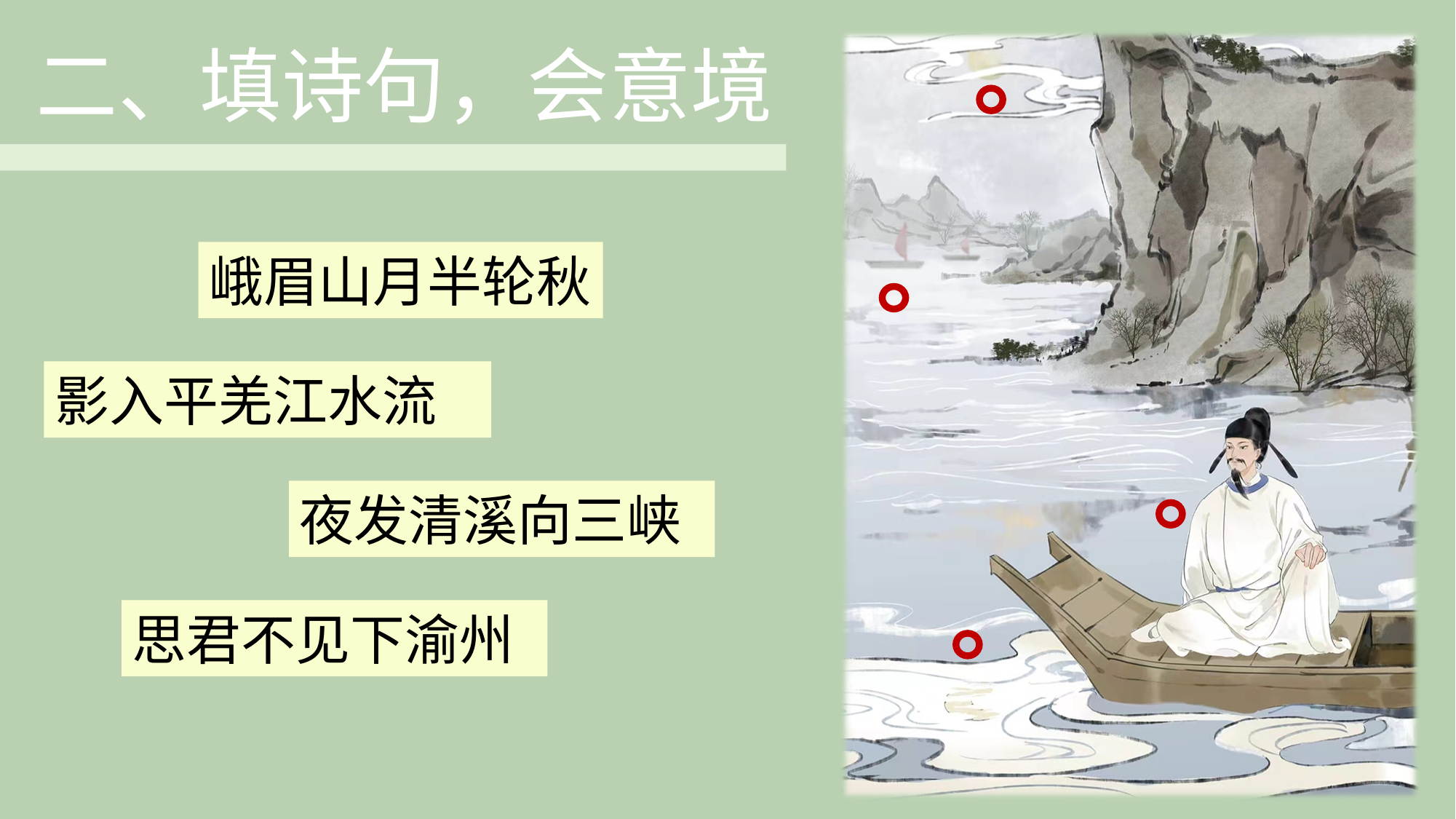

二、填诗句，会意境

峨眉山月半轮秋

影入平羌江水流
夜发清溪向三峡

思君不见下渝州